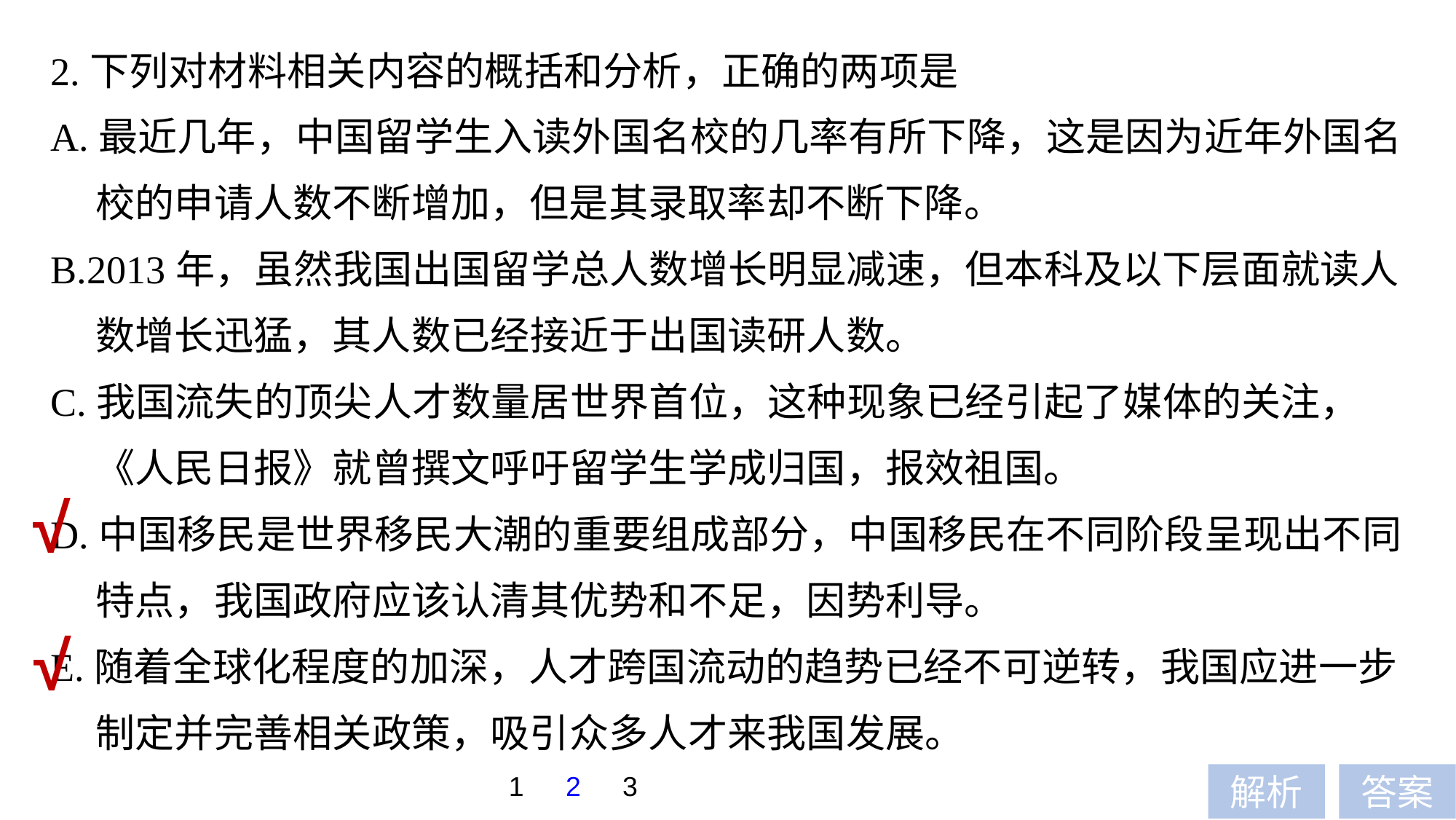

2.下列对材料相关内容的概括和分析，正确的两项是
A.最近几年，中国留学生入读外国名校的几率有所下降，这是因为近年外国名
    校的申请人数不断增加，但是其录取率却不断下降。
B.2013年，虽然我国出国留学总人数增长明显减速，但本科及以下层面就读人
    数增长迅猛，其人数已经接近于出国读研人数。
C.我国流失的顶尖人才数量居世界首位，这种现象已经引起了媒体的关注，
    《人民日报》就曾撰文呼吁留学生学成归国，报效祖国。
D.中国移民是世界移民大潮的重要组成部分，中国移民在不同阶段呈现出不同
    特点，我国政府应该认清其优势和不足，因势利导。
E.随着全球化程度的加深，人才跨国流动的趋势已经不可逆转，我国应进一步
    制定并完善相关政策，吸引众多人才来我国发展。
√
√
1
2
3
解析
答案